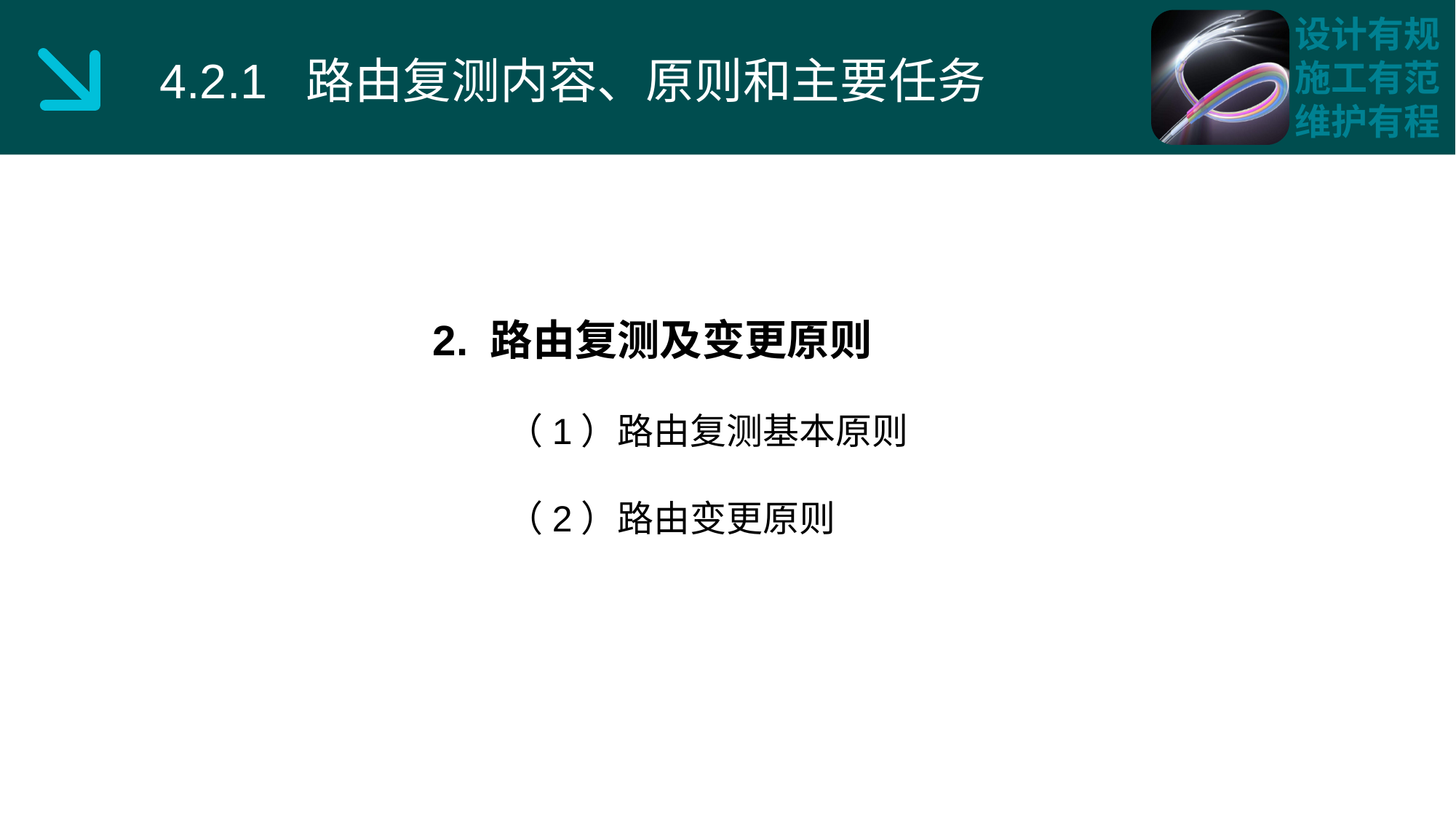

4.2.1  路由复测内容、原则和主要任务

2. 路由复测及变更原则

        （1）路由复测基本原则

        （2）路由变更原则